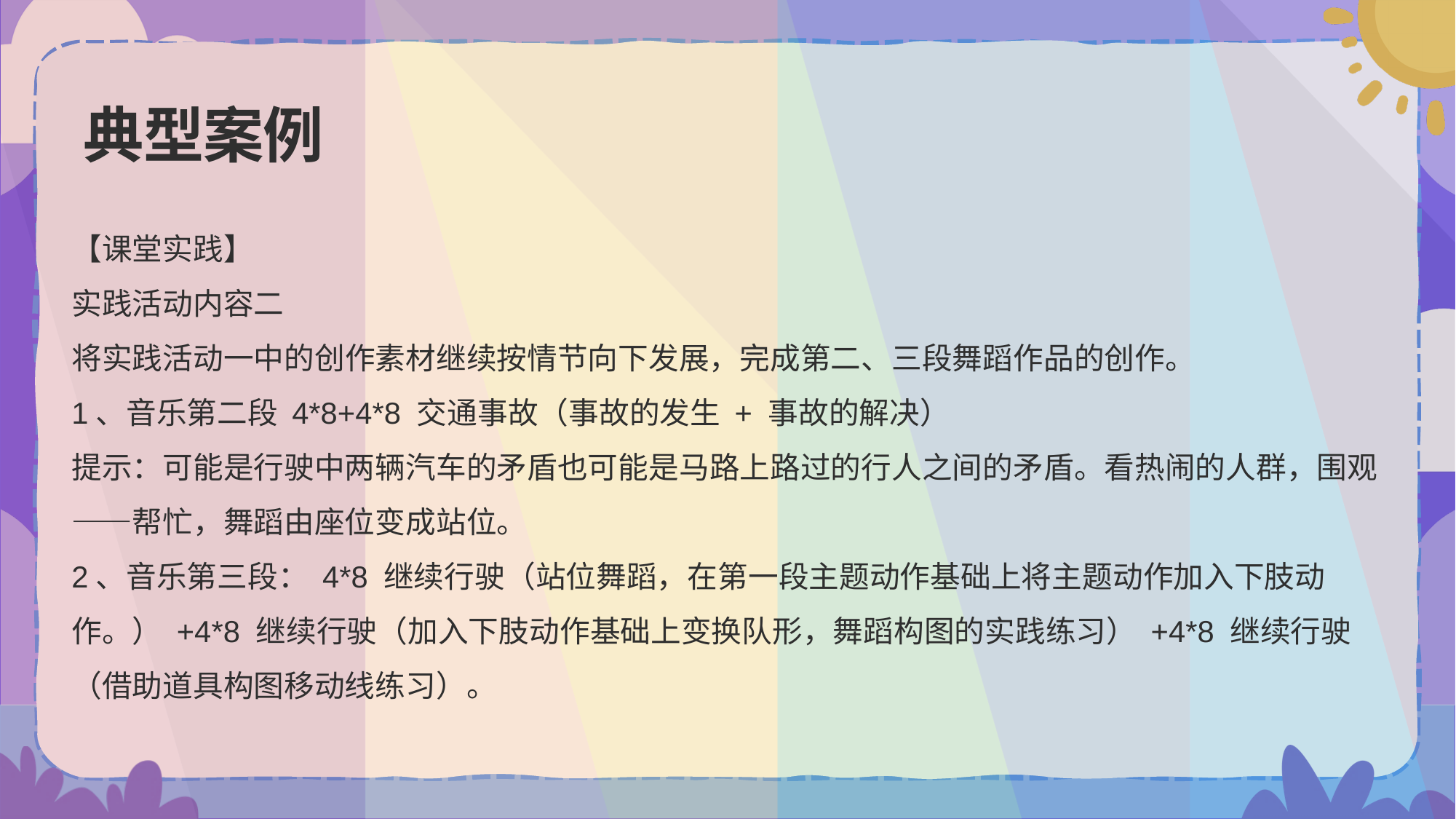

# 典型案例
【课堂实践】
实践活动内容二
将实践活动一中的创作素材继续按情节向下发展，完成第二、三段舞蹈作品的创作。
1、音乐第二段 4*8+4*8 交通事故（事故的发生 + 事故的解决）
提示：可能是行驶中两辆汽车的矛盾也可能是马路上路过的行人之间的矛盾。看热闹的人群，围观——帮忙，舞蹈由座位变成站位。
2、音乐第三段： 4*8 继续行驶（站位舞蹈，在第一段主题动作基础上将主题动作加入下肢动作。） +4*8 继续行驶（加入下肢动作基础上变换队形，舞蹈构图的实践练习） +4*8 继续行驶（借助道具构图移动线练习）。